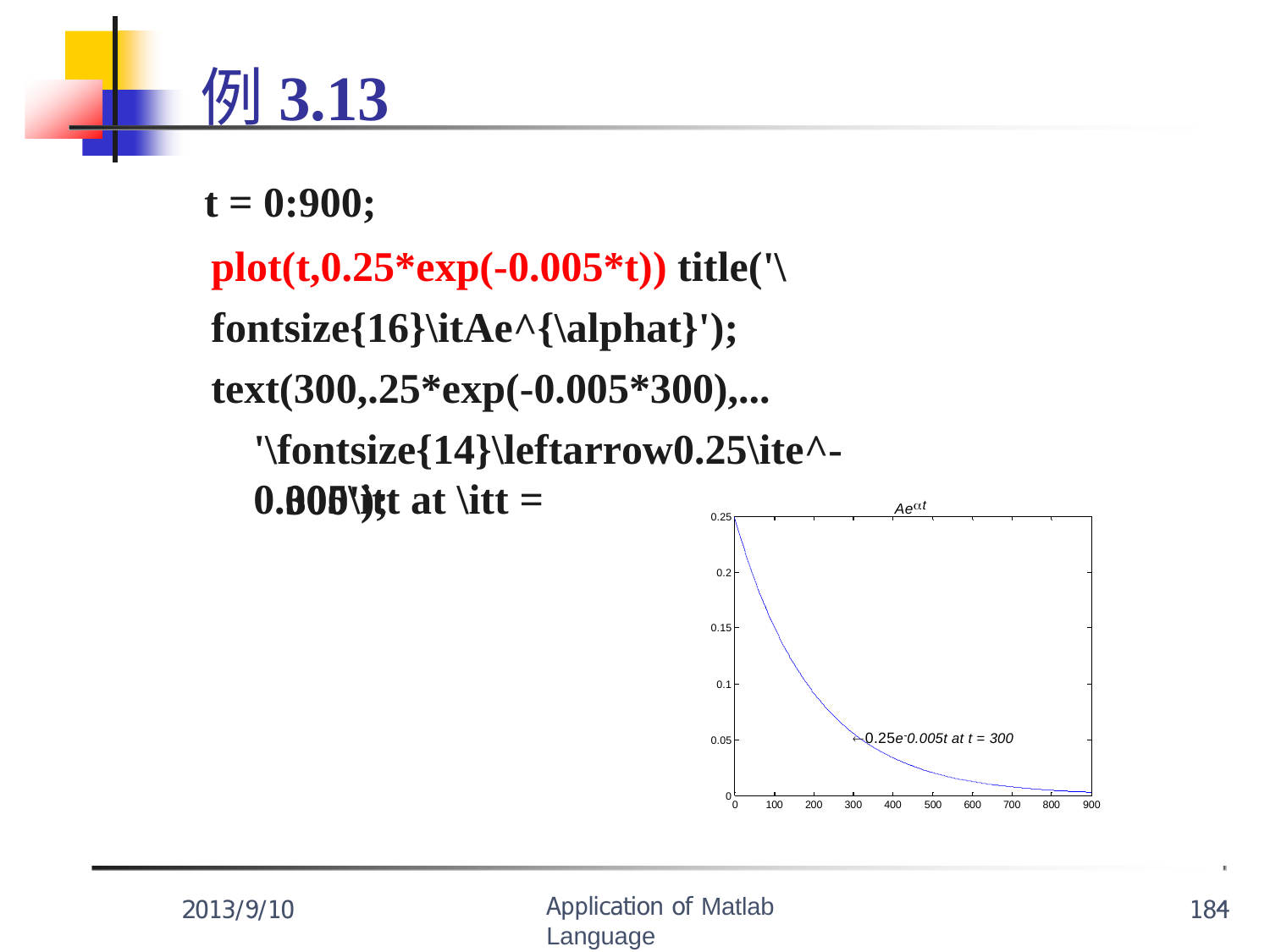

# 例3.13
t = 0:900;
plot(t,0.25*exp(-0.005*t)) title('\fontsize{16}\itAe^{\alphat}'); text(300,.25*exp(-0.005*300),...

'\fontsize{14}\leftarrow0.25\ite^-0.005\itt at \itt =
300');
Aeαt
0.25

0.2

0.15

0.1

←0.25e-0.005t at t = 300
0.05

0

0
100
200
300
400
500
600
700
800
900
Application of Matlab Language
2013/9/10
184